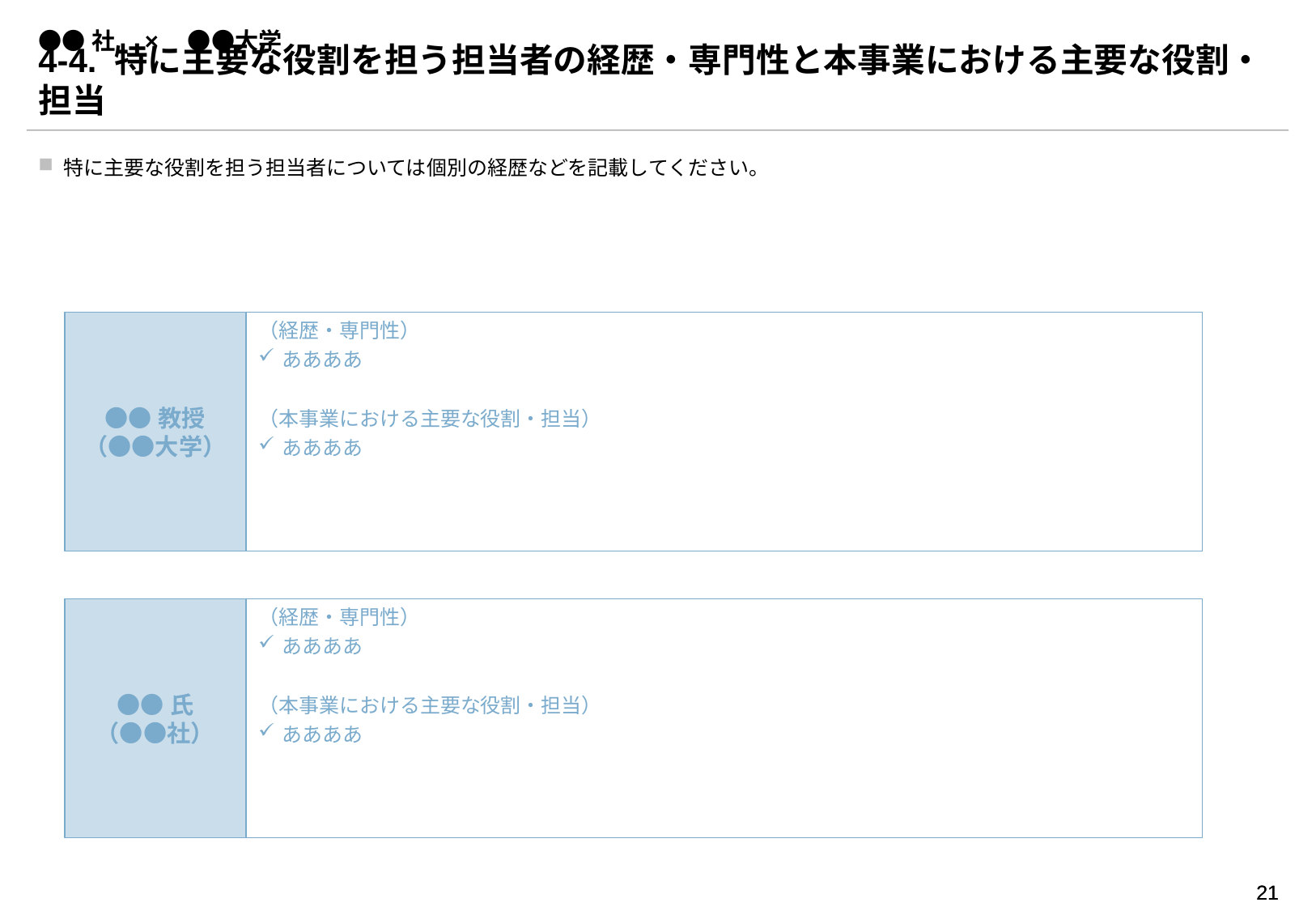

# ●●社　×　●●大学
4-4. 特に主要な役割を担う担当者の経歴・専門性と本事業における主要な役割・担当
特に主要な役割を担う担当者については個別の経歴などを記載してください。
●●教授
（●●大学）
（経歴・専門性）
ああああ

（本事業における主要な役割・担当）
ああああ

●●氏
（●●社）
（経歴・専門性）
ああああ

（本事業における主要な役割・担当）
ああああ